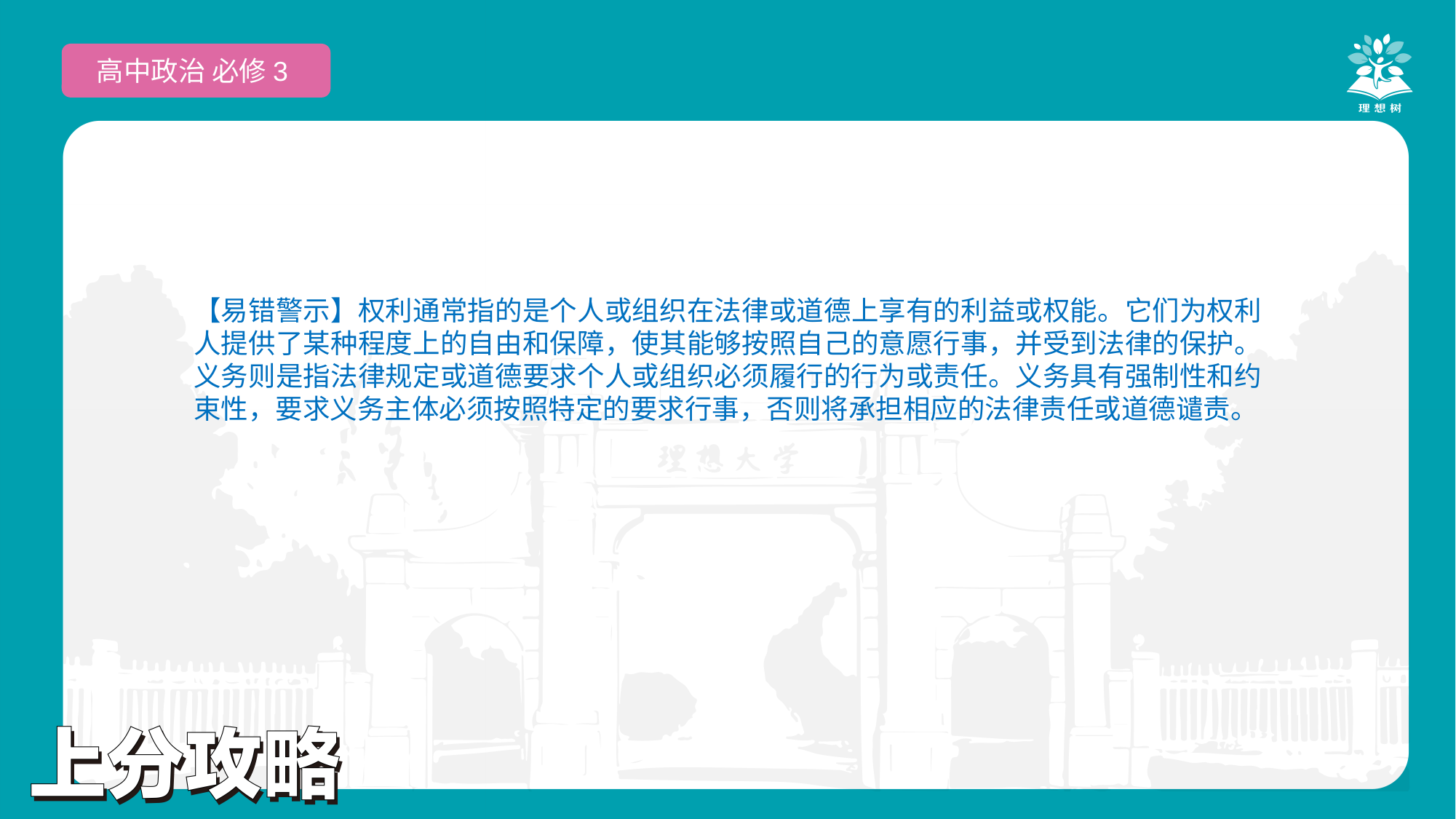

高中政治 必修3
【易错警示】权利通常指的是个人或组织在法律或道德上享有的利益或权能。它们为权利人提供了某种程度上的自由和保障，使其能够按照自己的意愿行事，并受到法律的保护。义务则是指法律规定或道德要求个人或组织必须履行的行为或责任。义务具有强制性和约束性，要求义务主体必须按照特定的要求行事，否则将承担相应的法律责任或道德谴责。